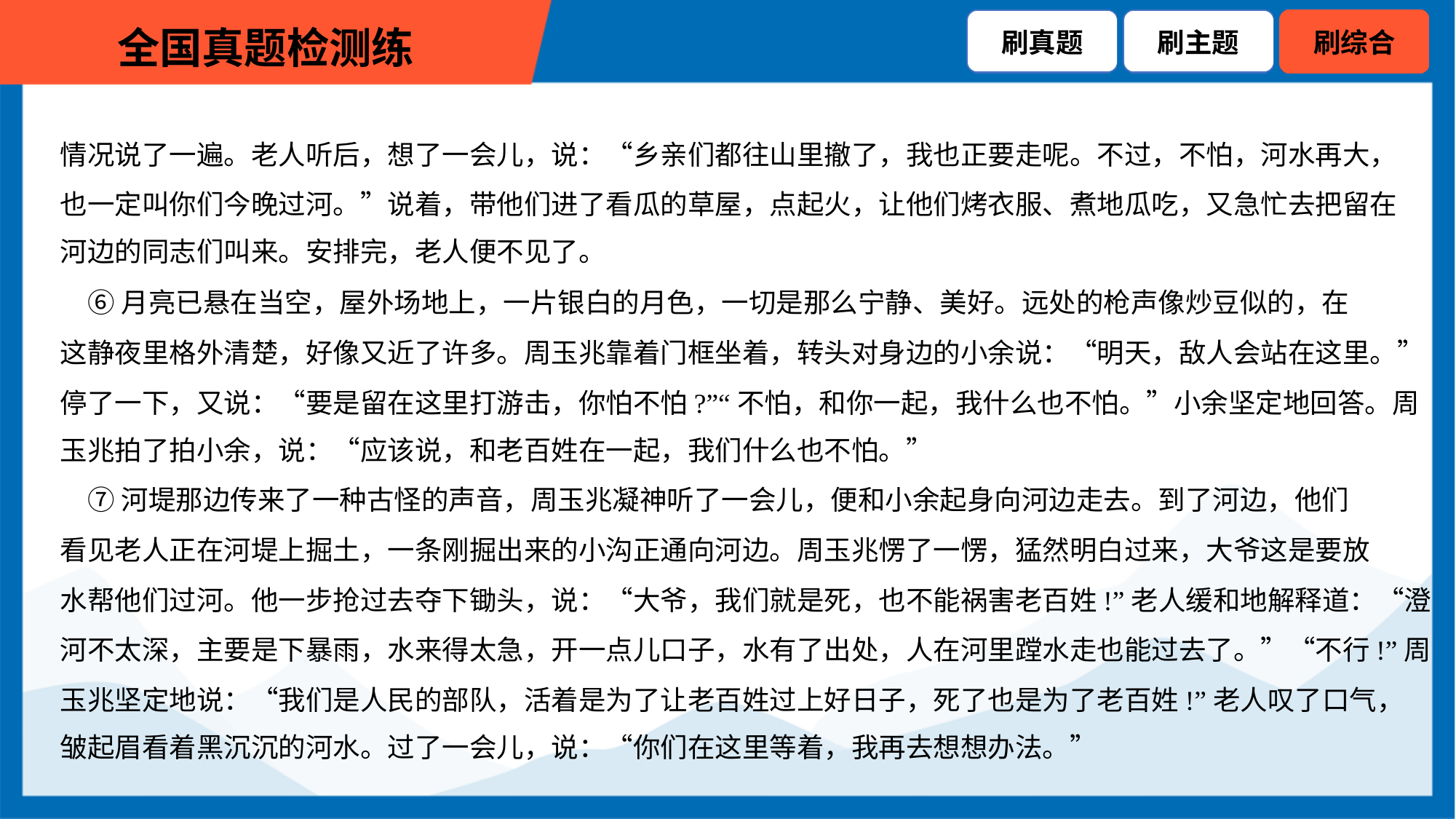

情况说了一遍。老人听后，想了一会儿，说：“乡亲们都往山里撤了，我也正要走呢。不过，不怕，河水再大，
也一定叫你们今晚过河。”说着，带他们进了看瓜的草屋，点起火，让他们烤衣服、煮地瓜吃，又急忙去把留在
河边的同志们叫来。安排完，老人便不见了。
    ⑥月亮已悬在当空，屋外场地上，一片银白的月色，一切是那么宁静、美好。远处的枪声像炒豆似的，在
这静夜里格外清楚，好像又近了许多。周玉兆靠着门框坐着，转头对身边的小余说：“明天，敌人会站在这里。”
停了一下，又说：“要是留在这里打游击，你怕不怕?”“不怕，和你一起，我什么也不怕。”小余坚定地回答。周
玉兆拍了拍小余，说：“应该说，和老百姓在一起，我们什么也不怕。”
    ⑦河堤那边传来了一种古怪的声音，周玉兆凝神听了一会儿，便和小余起身向河边走去。到了河边，他们
看见老人正在河堤上掘土，一条刚掘出来的小沟正通向河边。周玉兆愣了一愣，猛然明白过来，大爷这是要放
水帮他们过河。他一步抢过去夺下锄头，说：“大爷，我们就是死，也不能祸害老百姓!”老人缓和地解释道：“澄
河不太深，主要是下暴雨，水来得太急，开一点儿口子，水有了出处，人在河里蹚水走也能过去了。”“不行!”周
玉兆坚定地说：“我们是人民的部队，活着是为了让老百姓过上好日子，死了也是为了老百姓!”老人叹了口气，
皱起眉看着黑沉沉的河水。过了一会儿，说：“你们在这里等着，我再去想想办法。”